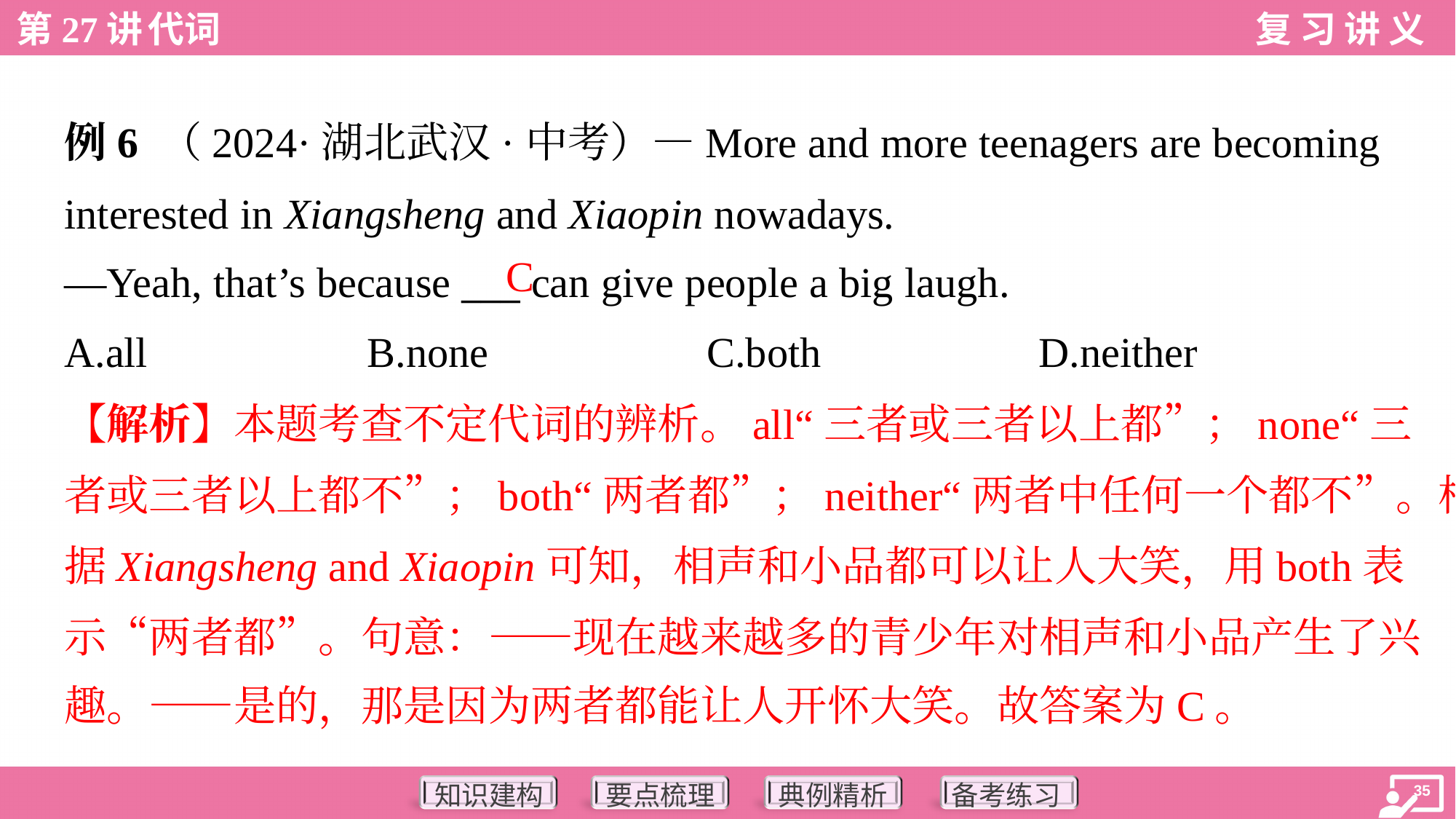

例6 （2024·湖北武汉·中考）—More and more teenagers are becoming
interested in Xiangsheng and Xiaopin nowadays.
—Yeah, that’s because ___ can give people a big laugh.
C
A.all	B.none	C.both	D.neither
【解析】本题考查不定代词的辨析。all“三者或三者以上都”；none“三
者或三者以上都不”；both“两者都”；neither“两者中任何一个都不”。根
据Xiangsheng and Xiaopin可知，相声和小品都可以让人大笑，用both表
示“两者都”。句意：——现在越来越多的青少年对相声和小品产生了兴
趣。——是的，那是因为两者都能让人开怀大笑。故答案为C。